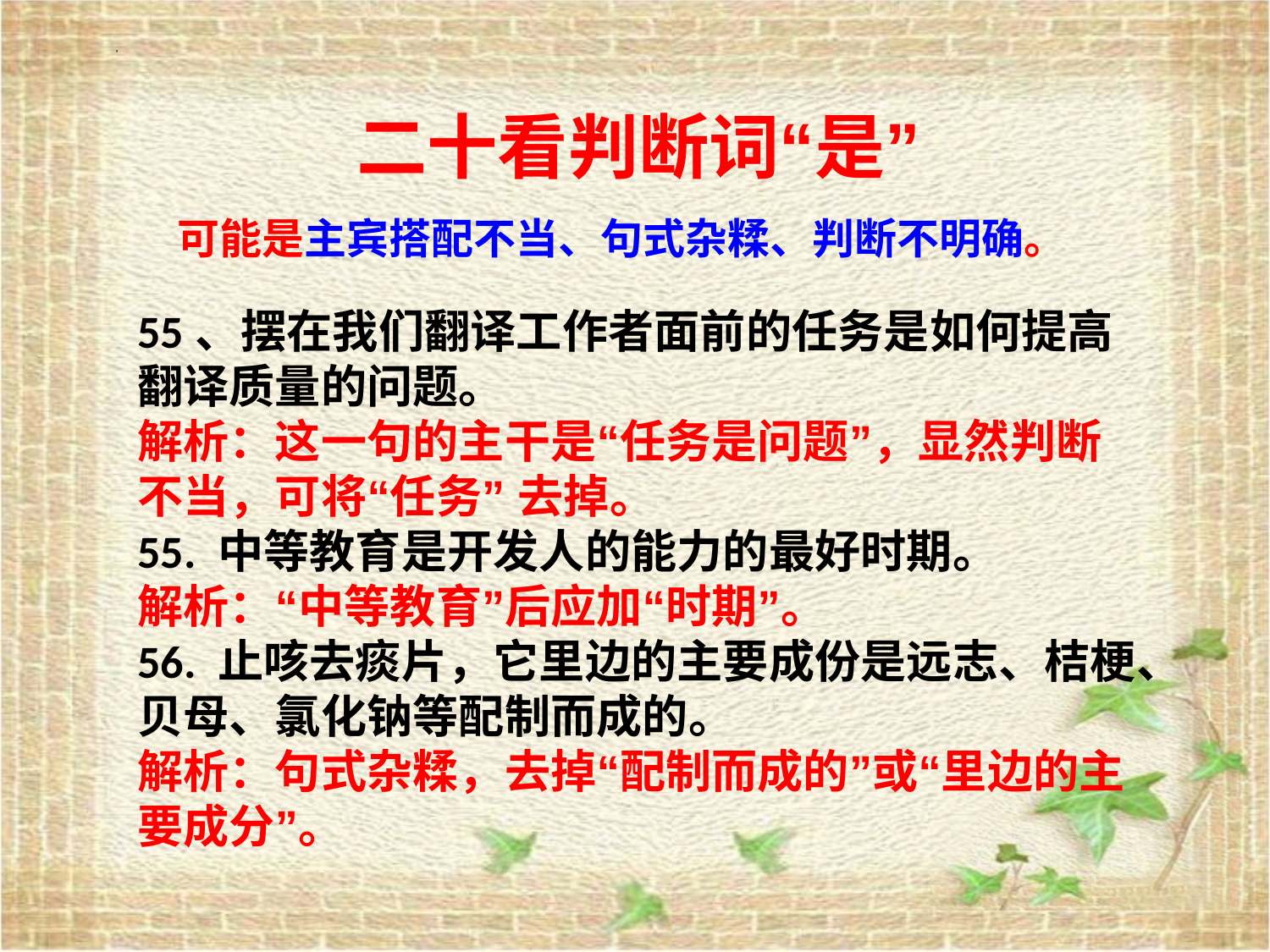

二十看判断词“是”
可能是主宾搭配不当、句式杂糅、判断不明确。
55、摆在我们翻译工作者面前的任务是如何提高翻译质量的问题。
解析：这一句的主干是“任务是问题”，显然判断不当，可将“任务” 去掉。
55. 中等教育是开发人的能力的最好时期。
解析：“中等教育”后应加“时期”。
56. 止咳去痰片，它里边的主要成份是远志、桔梗、贝母、氯化钠等配制而成的。
解析：句式杂糅，去掉“配制而成的”或“里边的主要成分”。